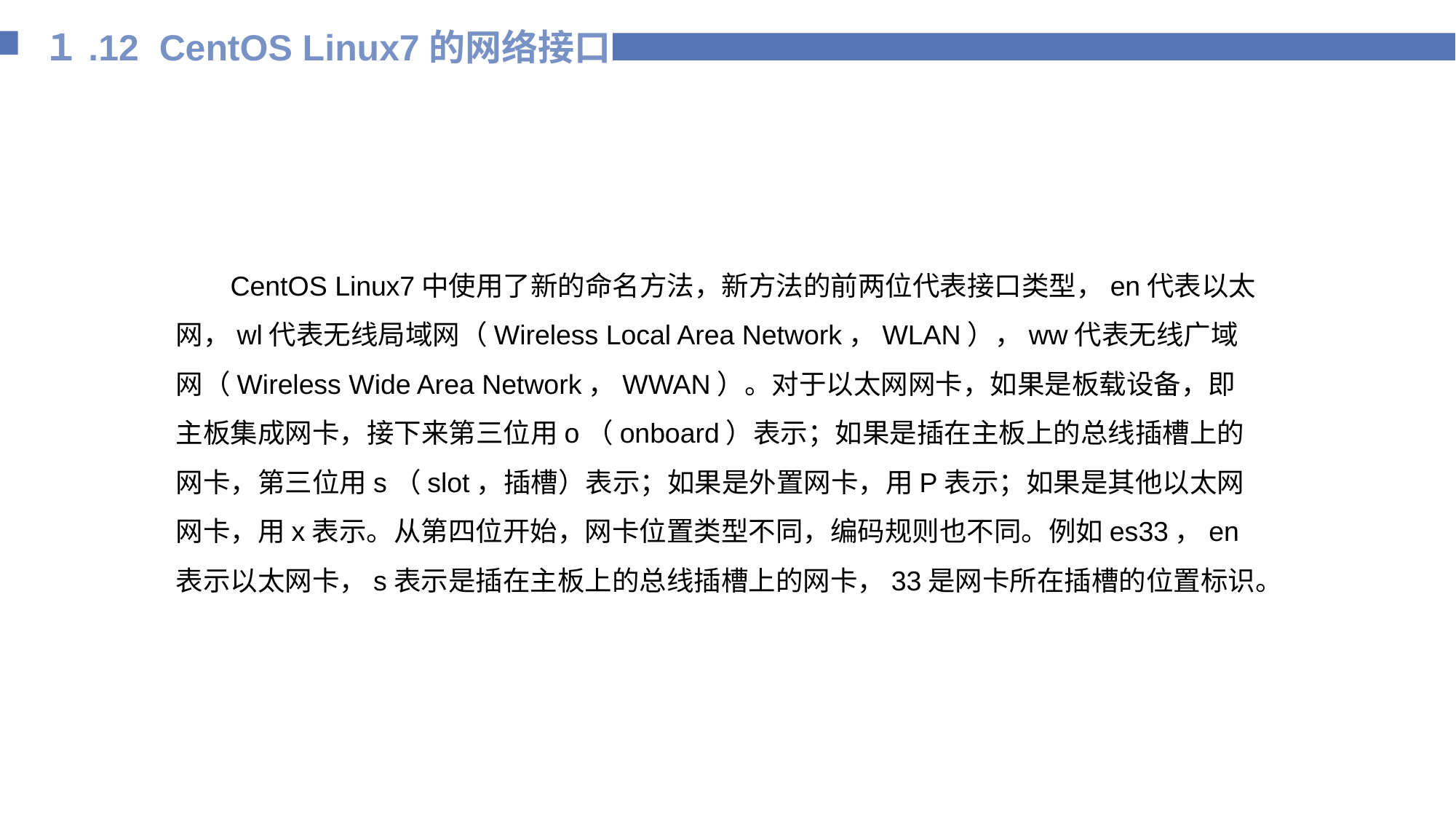

１.12  CentOS Linux7的网络接口

CentOS Linux7中使用了新的命名方法，新方法的前两位代表接口类型，en代表以太网，wl代表无线局域网（Wireless Local Area Network，WLAN），ww代表无线广域网（Wireless Wide Area Network，WWAN）。对于以太网网卡，如果是板载设备，即主板集成网卡，接下来第三位用o（onboard）表示；如果是插在主板上的总线插槽上的网卡，第三位用s（slot，插槽）表示；如果是外置网卡，用P表示；如果是其他以太网网卡，用x表示。从第四位开始，网卡位置类型不同，编码规则也不同。例如es33，en表示以太网卡，s表示是插在主板上的总线插槽上的网卡，33是网卡所在插槽的位置标识。